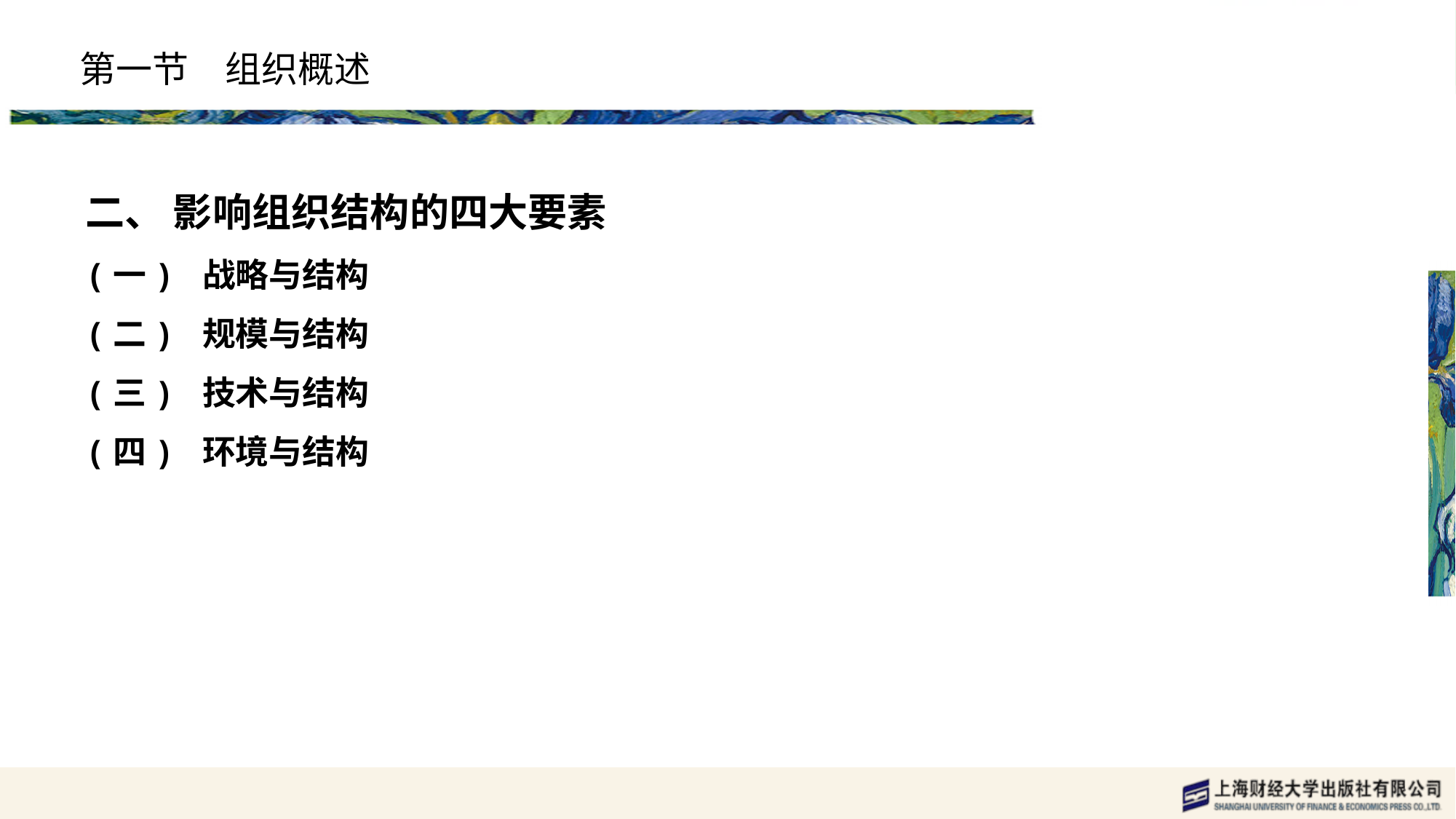

# 第一节　组织概述
二、 影响组织结构的四大要素
(一) 战略与结构
(二) 规模与结构
(三) 技术与结构
(四) 环境与结构